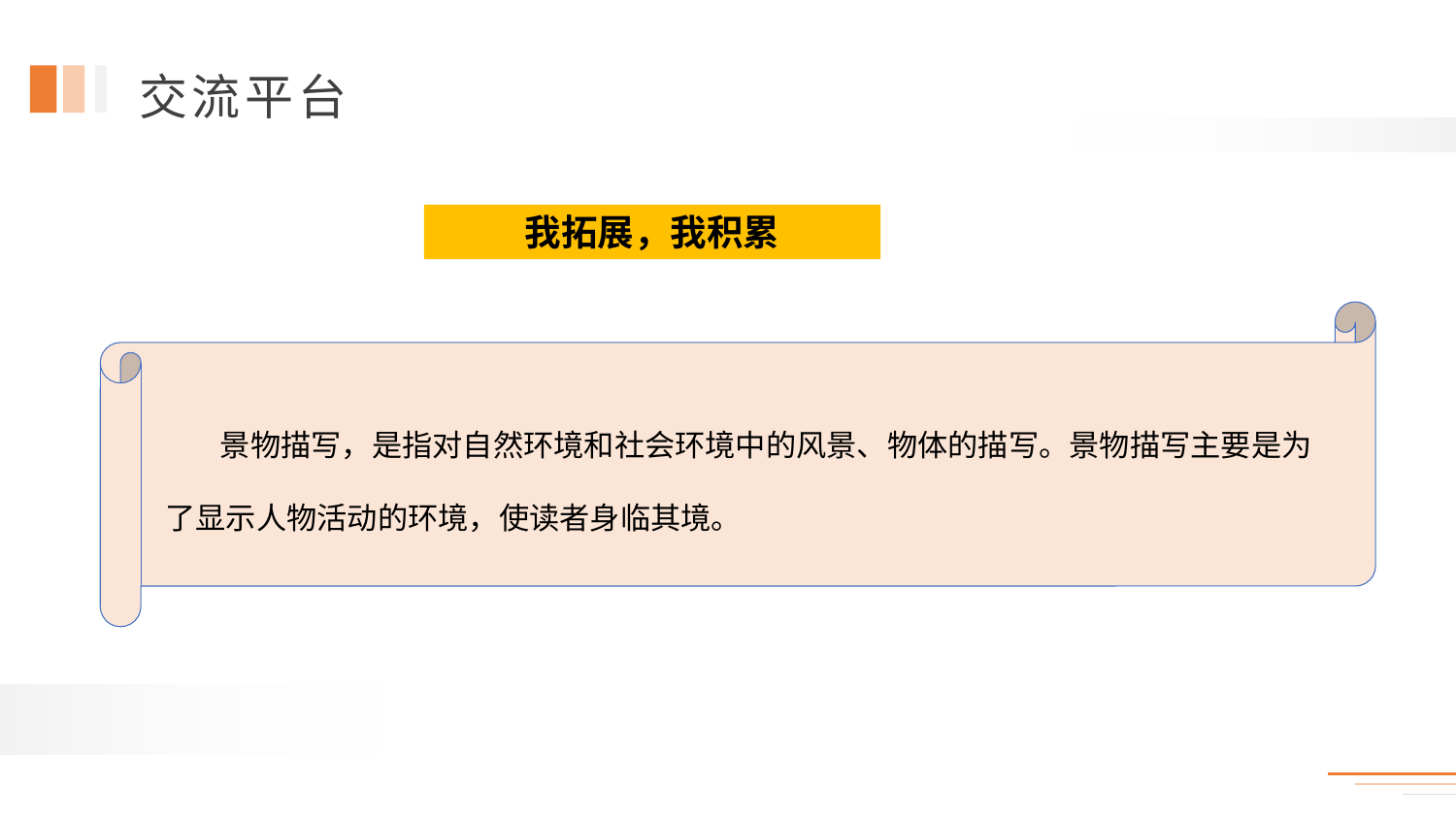

我拓展，我积累

       景物描写，是指对自然环境和社会环境中的风景、物体的描写。景物描写主要是为了显示人物活动的环境，使读者身临其境。